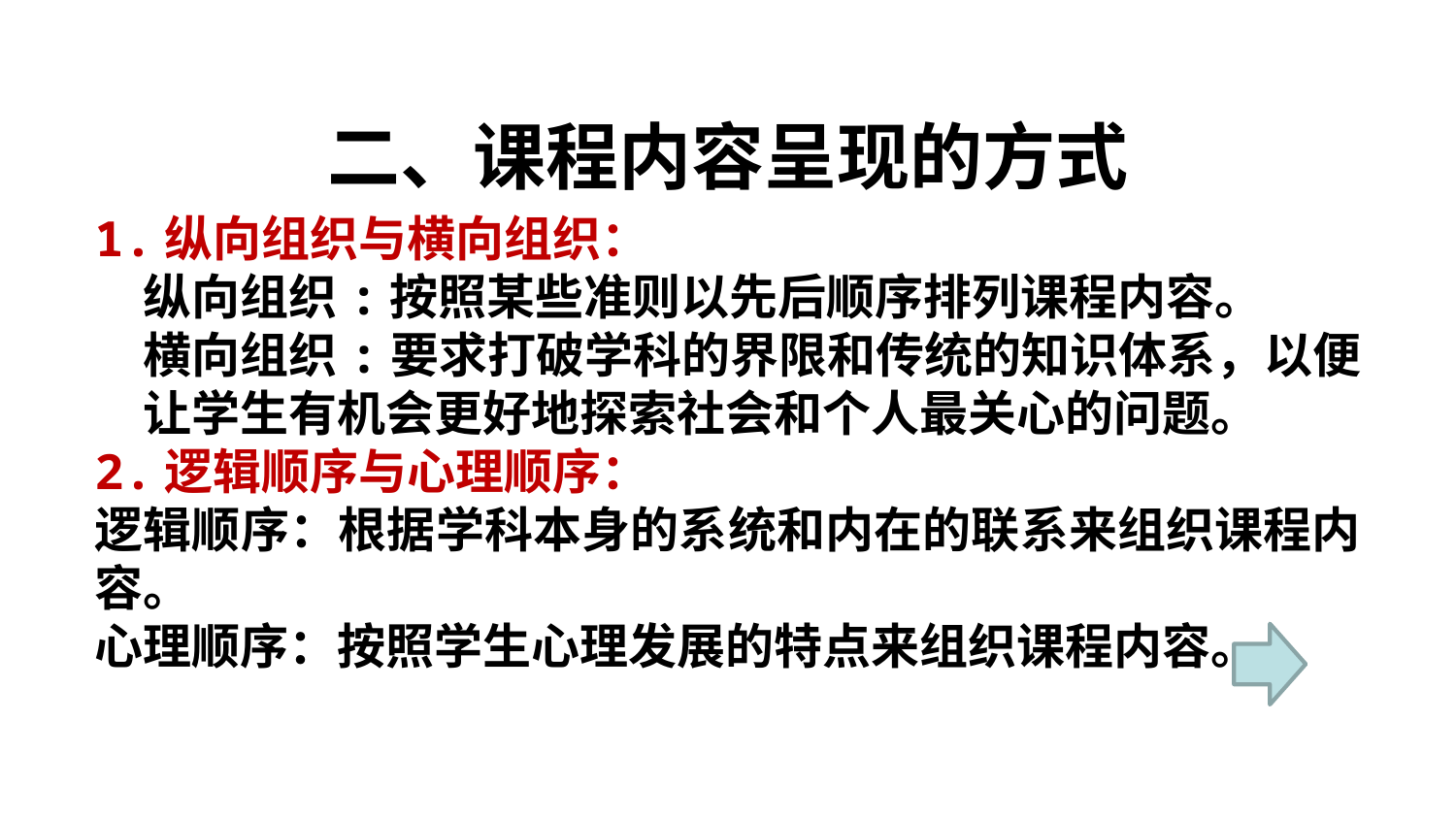

二、课程内容呈现的方式
1.纵向组织与横向组织：
纵向组织:按照某些准则以先后顺序排列课程内容。
横向组织:要求打破学科的界限和传统的知识体系，以便让学生有机会更好地探索社会和个人最关心的问题。
2.逻辑顺序与心理顺序：
逻辑顺序：根据学科本身的系统和内在的联系来组织课程内容。
心理顺序：按照学生心理发展的特点来组织课程内容。